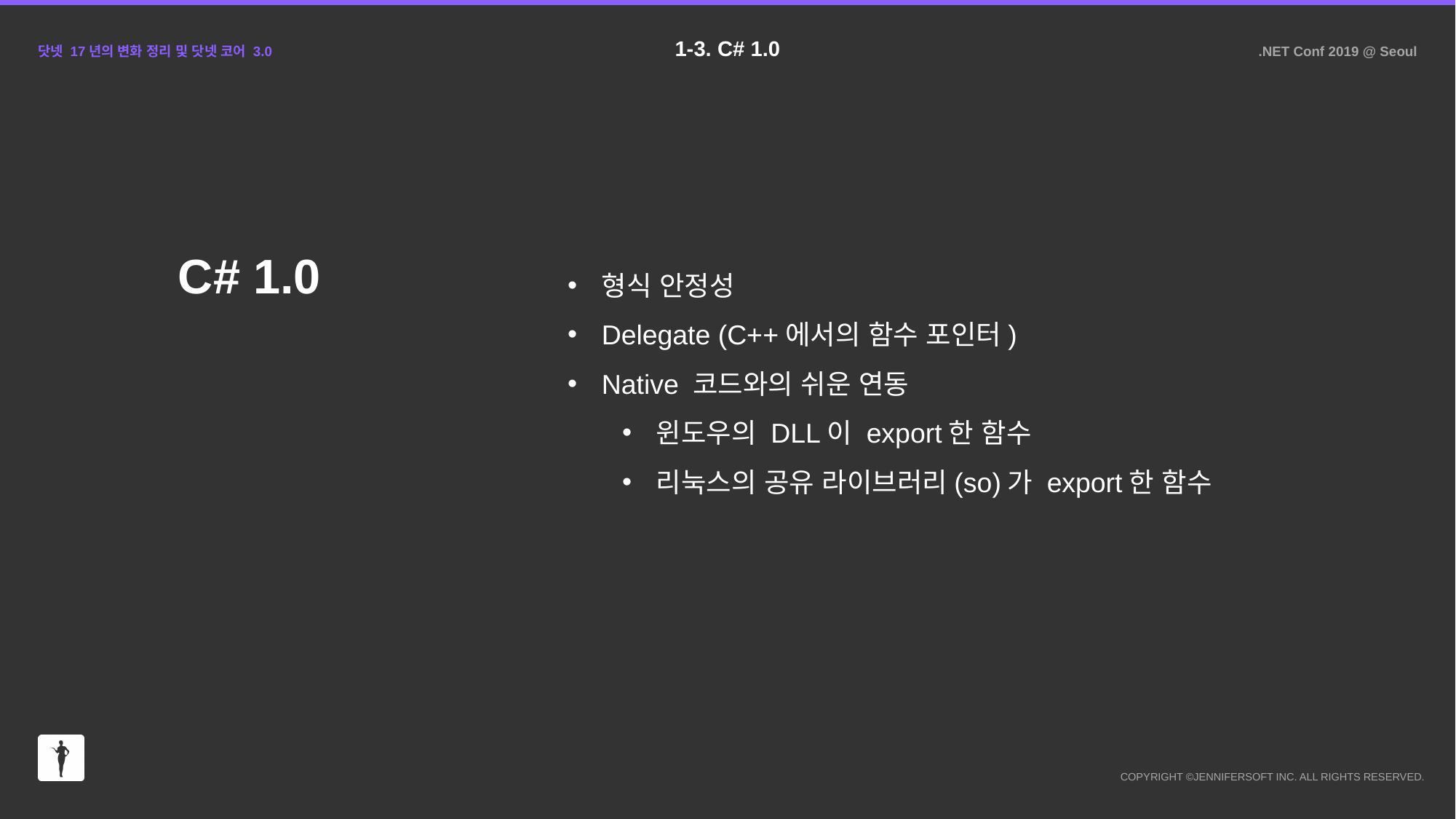

1-3. C# 1.0
C# 1.0
형식 안정성
Delegate (C++에서의 함수 포인터)
Native 코드와의 쉬운 연동
윈도우의 DLL이 export한 함수
리눅스의 공유 라이브러리(so)가 export한 함수